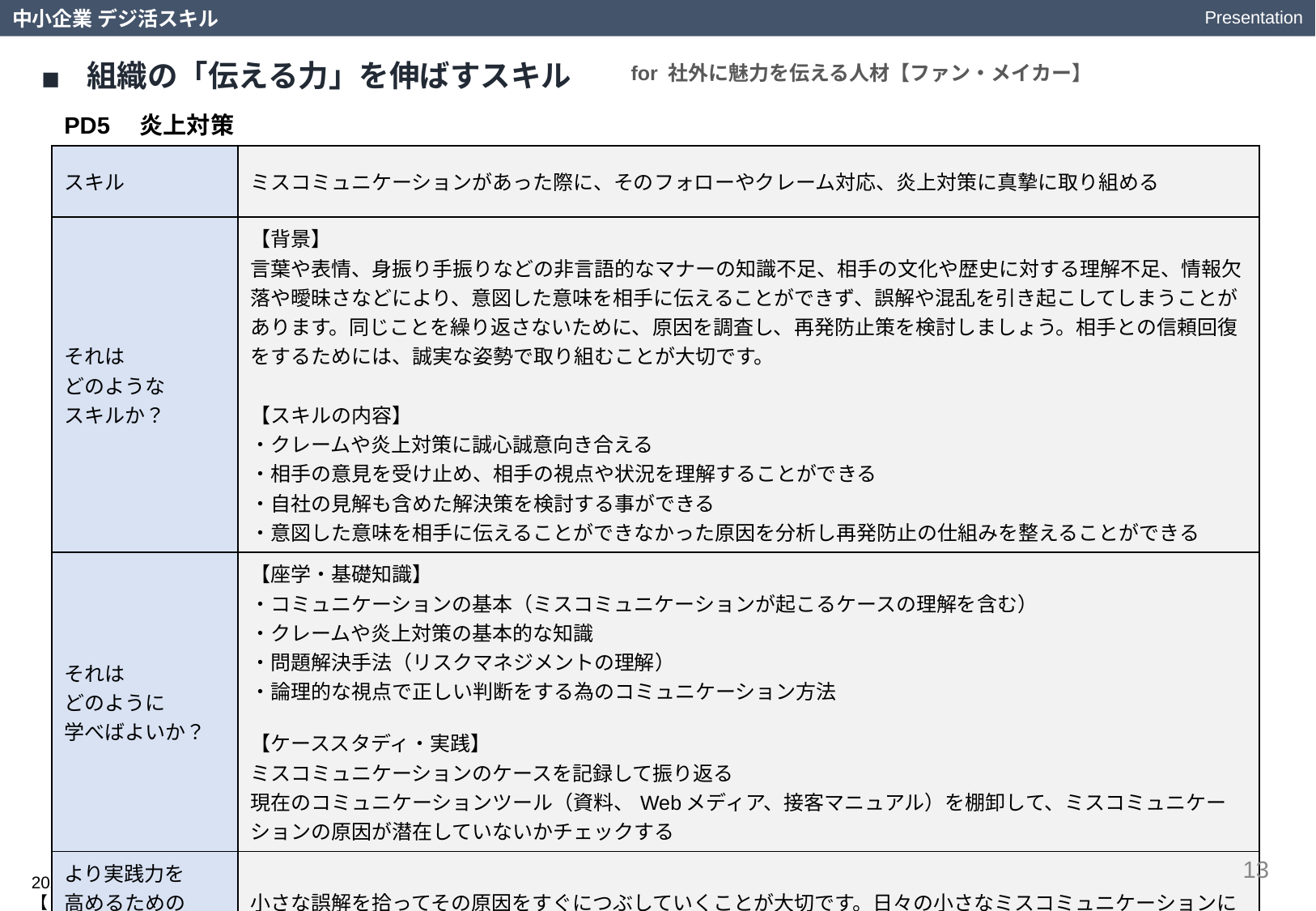

Presentation
中小企業 デジ活スキル
組織の「伝える力」を伸ばすスキル
for 社外に魅力を伝える人材【ファン・メイカー】
PD5　炎上対策
| スキル | ミスコミュニケーションがあった際に、そのフォローやクレーム対応、炎上対策に真摯に取り組める |
| --- | --- |
| それは どのような スキルか？ | 【背景】 言葉や表情、身振り手振りなどの非言語的なマナーの知識不足、相手の文化や歴史に対する理解不足、情報欠落や曖昧さなどにより、意図した意味を相手に伝えることができず、誤解や混乱を引き起こしてしまうことがあります。同じことを繰り返さないために、原因を調査し、再発防止策を検討しましょう。相手との信頼回復をするためには、誠実な姿勢で取り組むことが大切です。 【スキルの内容】 ・クレームや炎上対策に誠心誠意向き合える ・相手の意見を受け止め、相手の視点や状況を理解することができる ・自社の見解も含めた解決策を検討する事ができる ・意図した意味を相手に伝えることができなかった原因を分析し再発防止の仕組みを整えることができる |
| それは どのように 学べばよいか？ | 【座学・基礎知識】 ・コミュニケーションの基本（ミスコミュニケーションが起こるケースの理解を含む） ・クレームや炎上対策の基本的な知識 ・問題解決手法（リスクマネジメントの理解） ・論理的な視点で正しい判断をする為のコミュニケーション方法 【ケーススタディ・実践】 ミスコミュニケーションのケースを記録して振り返る 現在のコミュニケーションツール（資料、Webメディア、接客マニュアル）を棚卸して、ミスコミュニケーションの原因が潜在していないかチェックする |
| より実践力を 高めるための 視点や考え方は？ | 小さな誤解を拾ってその原因をすぐにつぶしていくことが大切です。日々の小さなミスコミュニケーションにアンテナを張り、その気づきを社内で共有できる環境作りに取り組みましょう。 |
13